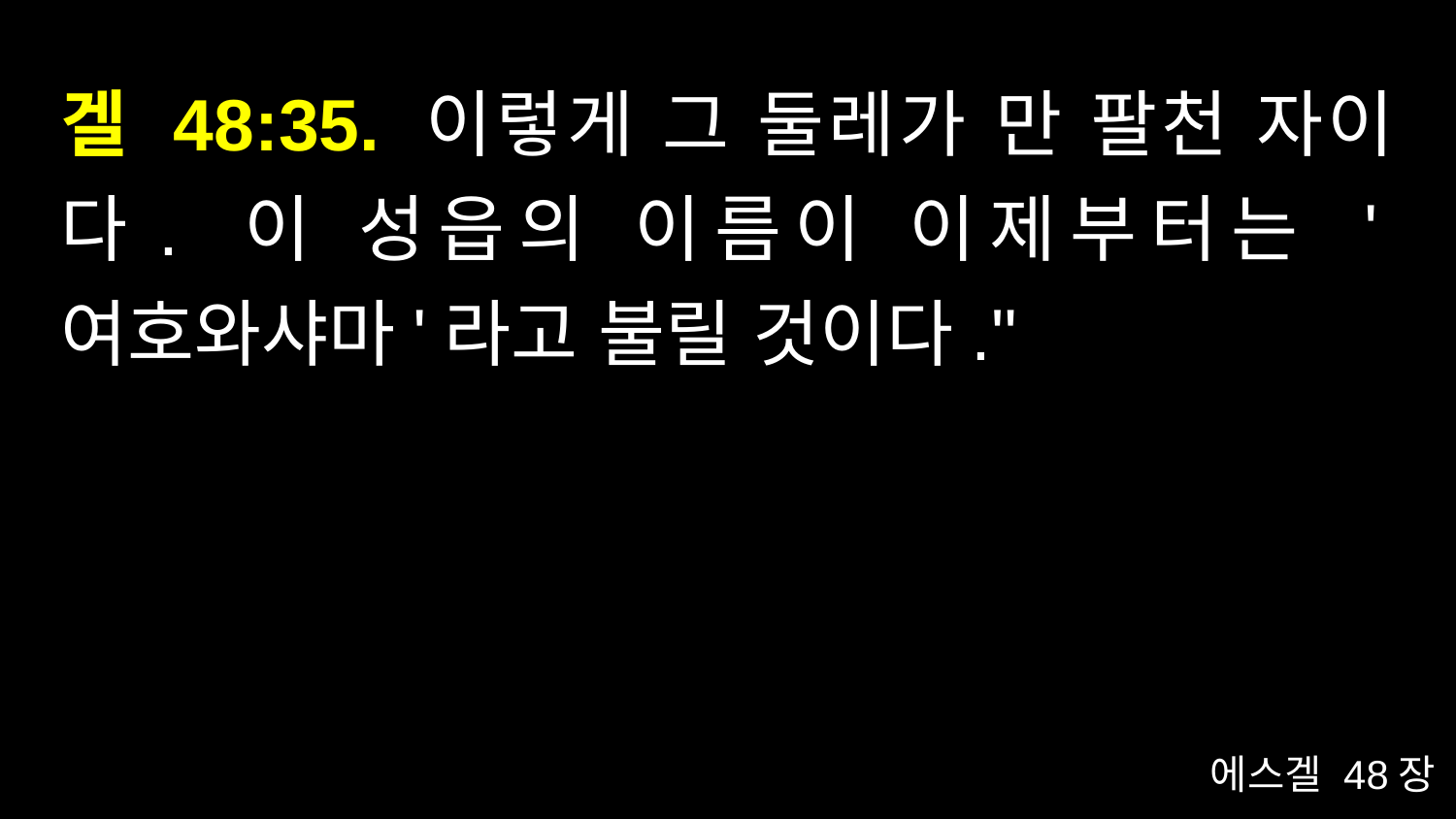

# 겔 48:35. 이렇게 그 둘레가 만 팔천 자이다. 이 성읍의 이름이 이제부터는 '여호와샤마'라고 불릴 것이다."
에스겔 48장